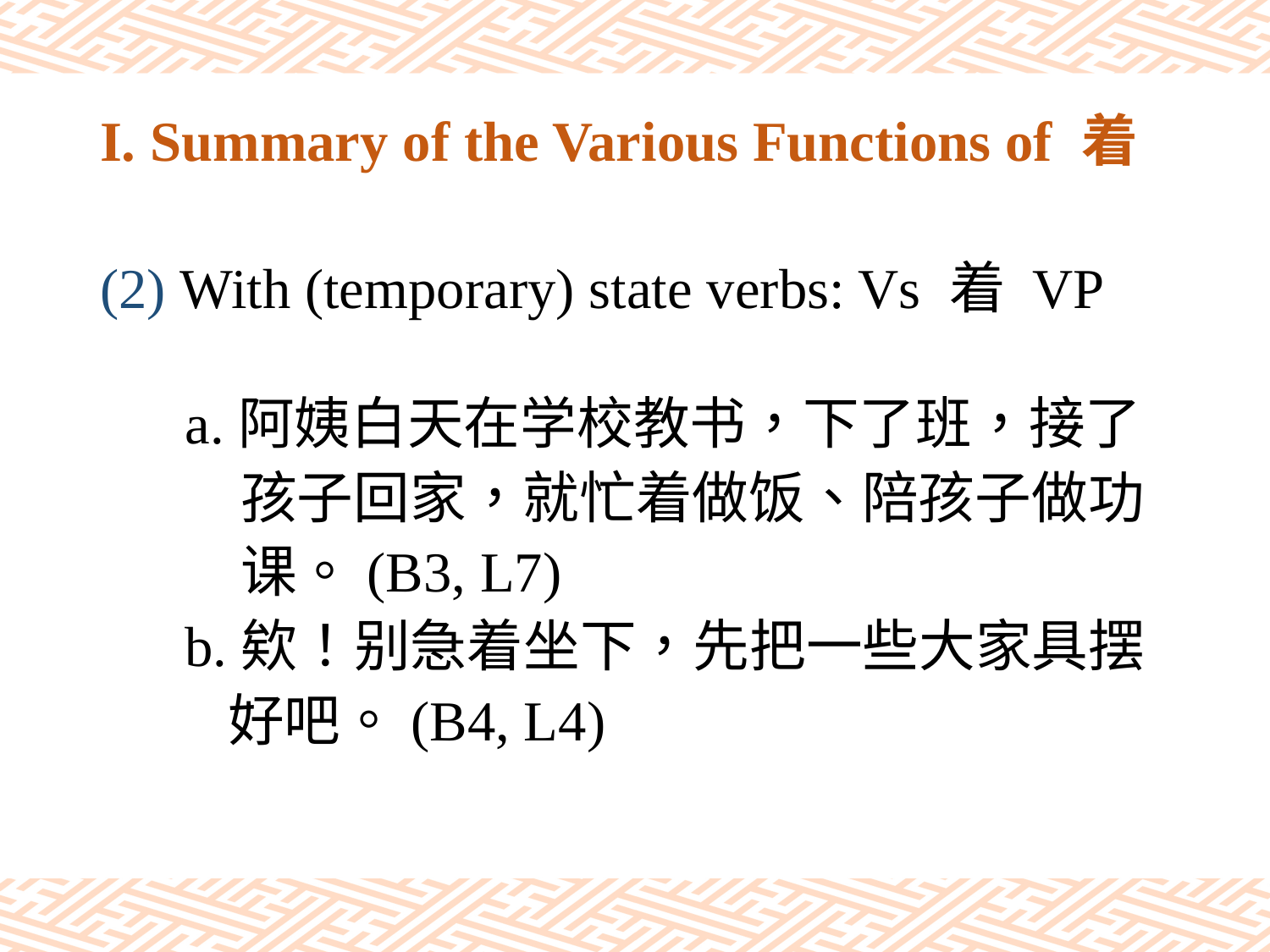

# I. Summary of the Various Functions of 着
(2) With (temporary) state verbs: Vs 着 VP
      a.阿姨白天在学校教书，下了班，接了
          孩子回家，就忙着做饭、陪孩子做功
          课。(B3, L7)
      b.欸！别急着坐下，先把一些大家具摆
         好吧。(B4, L4)